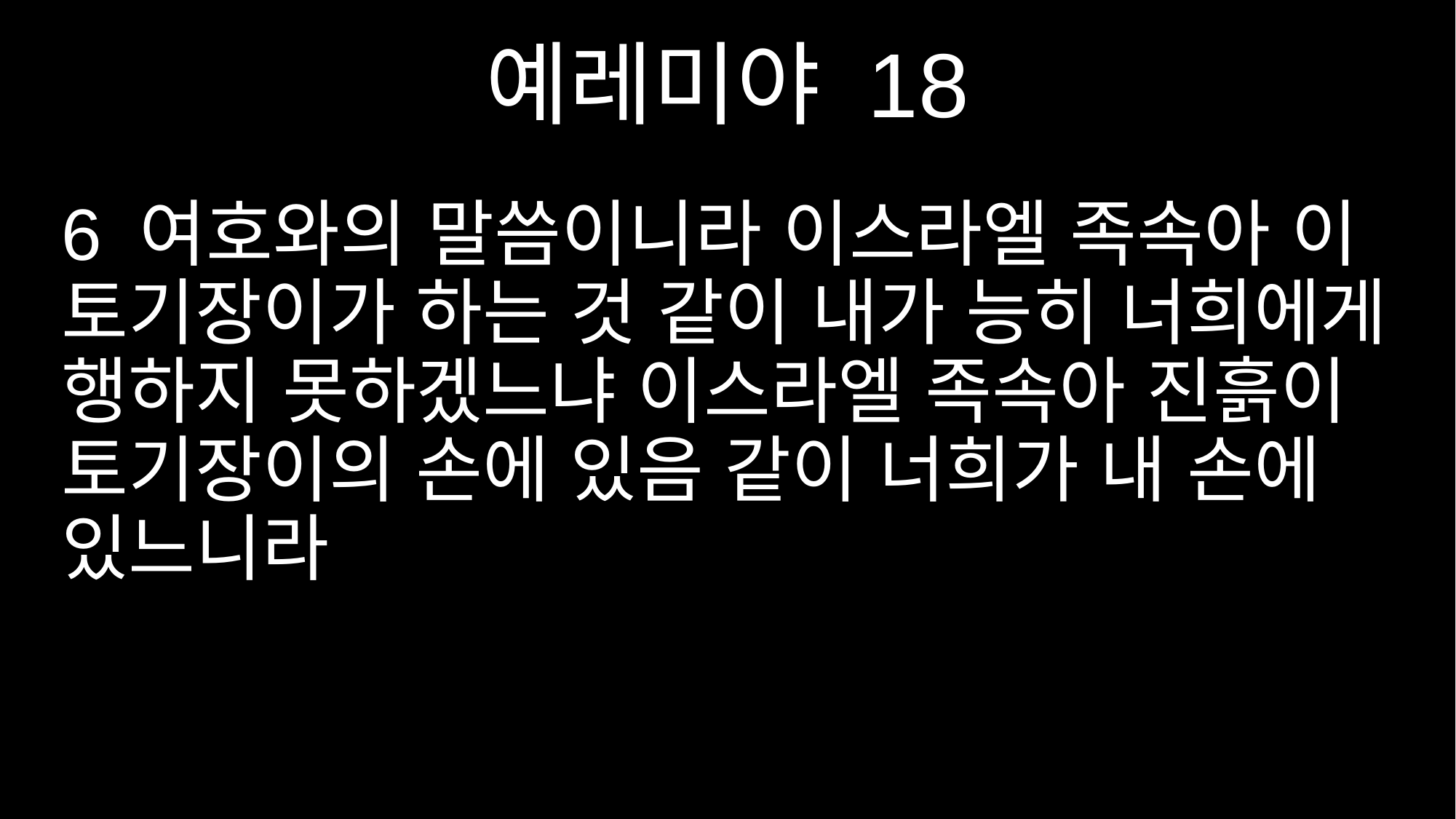

예레미야 18
6 여호와의 말씀이니라 이스라엘 족속아 이 토기장이가 하는 것 같이 내가 능히 너희에게 행하지 못하겠느냐 이스라엘 족속아 진흙이 토기장이의 손에 있음 같이 너희가 내 손에 있느니라